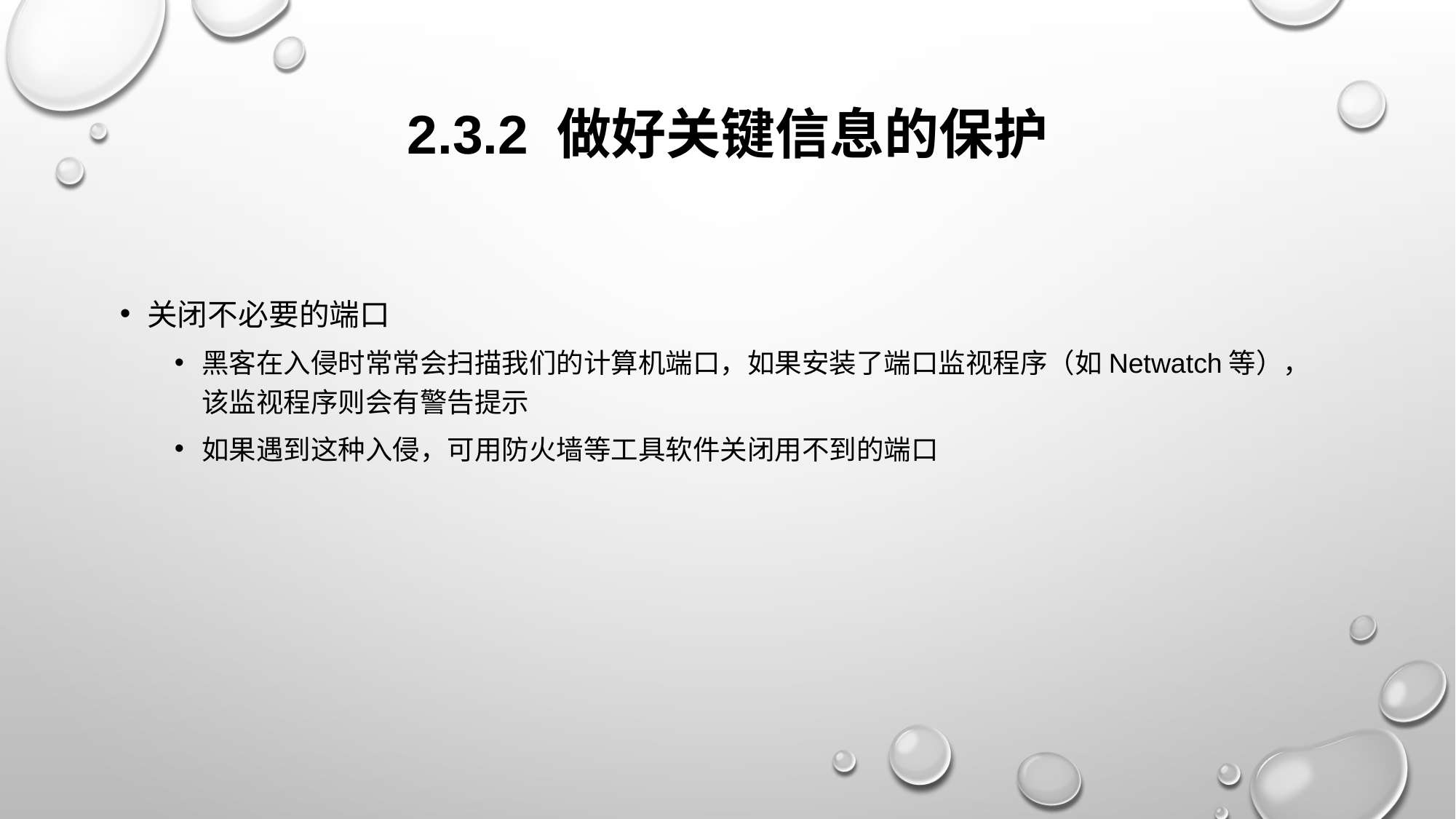

# 2.3.2 做好关键信息的保护
关闭不必要的端口
黑客在入侵时常常会扫描我们的计算机端口，如果安装了端口监视程序（如Netwatch等），该监视程序则会有警告提示
如果遇到这种入侵，可用防火墙等工具软件关闭用不到的端口